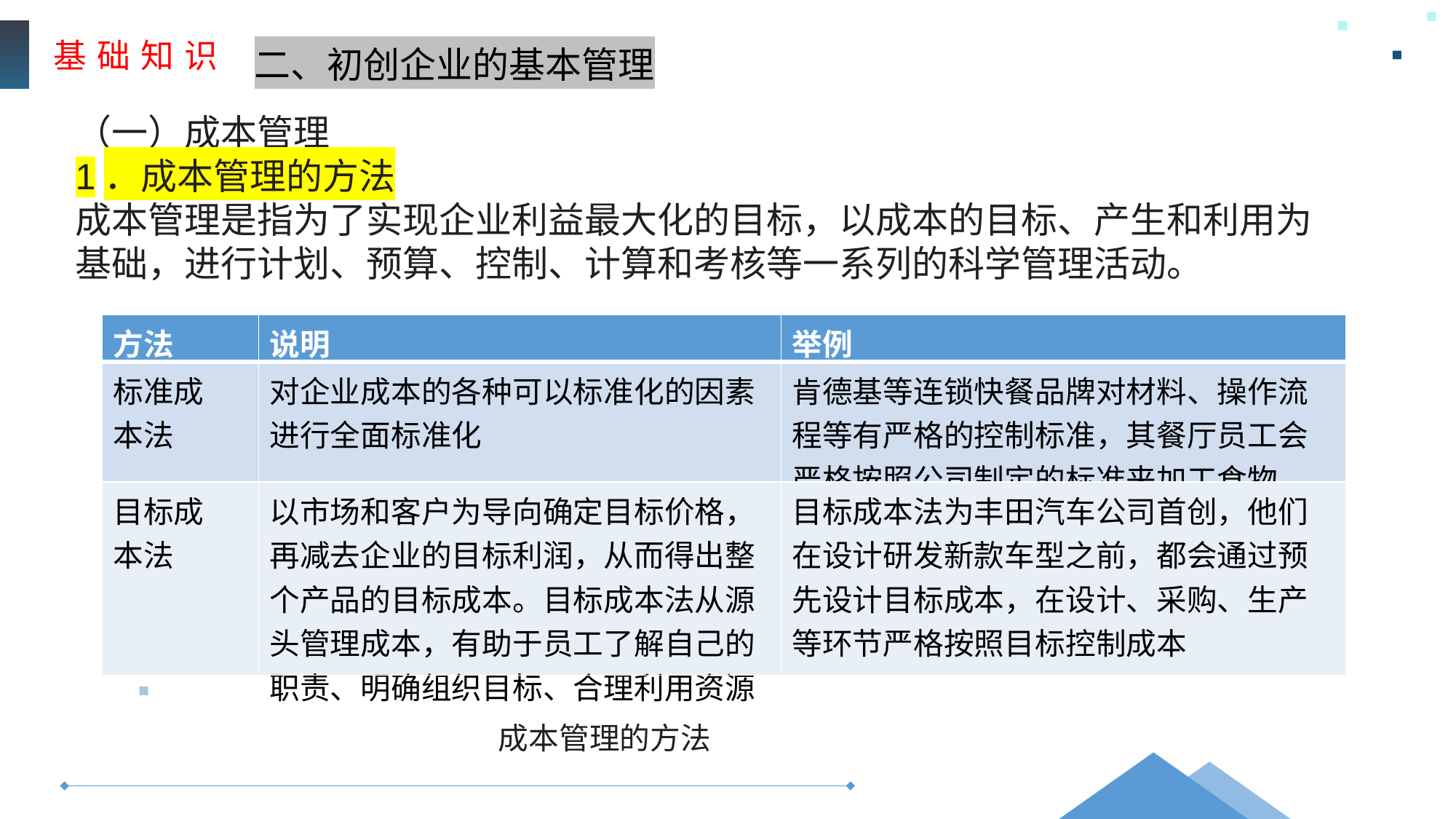

基 础 知 识

二、初创企业的基本管理
（一）成本管理
1．成本管理的方法
成本管理是指为了实现企业利益最大化的目标，以成本的目标、产生和利用为基础，进行计划、预算、控制、计算和考核等一系列的科学管理活动。
| 方法 | 说明 | 举例 |
| --- | --- | --- |
| 标准成 本法 | 对企业成本的各种可以标准化的因素进行全面标准化 | 肯德基等连锁快餐品牌对材料、操作流程等有严格的控制标准，其餐厅员工会严格按照公司制定的标准来加工食物 |
| 目标成 本法 | 以市场和客户为导向确定目标价格，再减去企业的目标利润，从而得出整个产品的目标成本。目标成本法从源头管理成本，有助于员工了解自己的职责、明确组织目标、合理利用资源 | 目标成本法为丰田汽车公司首创，他们在设计研发新款车型之前，都会通过预先设计目标成本，在设计、采购、生产等环节严格按照目标控制成本 |

成本管理的方法